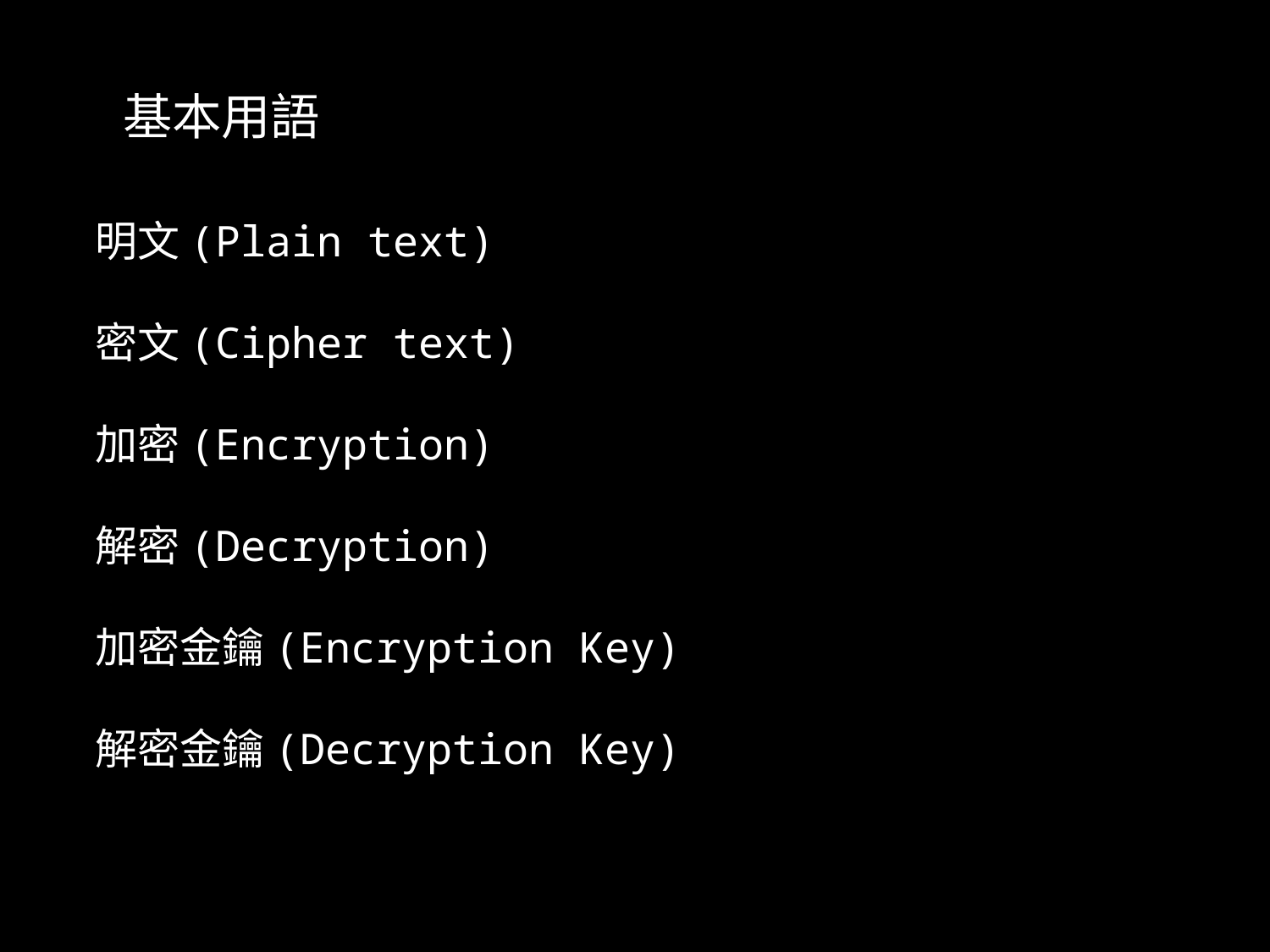

基本用語
明文(Plain text)

密文(Cipher text)

加密(Encryption)

解密(Decryption)

加密金鑰(Encryption Key)

解密金鑰(Decryption Key)